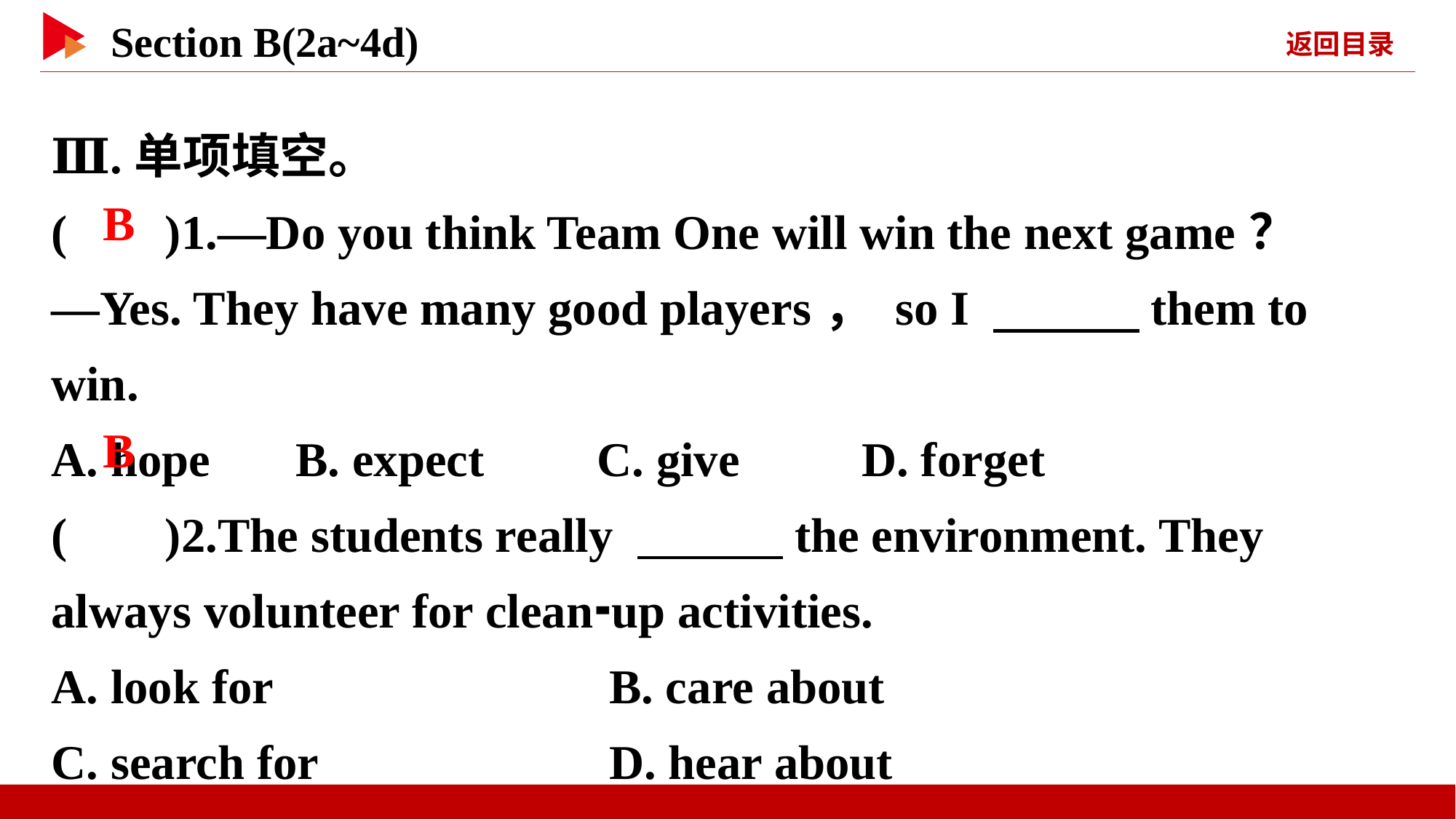

Ⅲ.单项填空。
(        )1.—Do you think Team One will win the next game？
—Yes. They have many good players， so I 　　　them to win.
A. hope       B. expect		C. give          D. forget
(        )2.The students really 　　　the environment. They always volunteer for clean⁃up activities.
A. look for            		 B. care about
C. search for             		 D. hear about
   B
   B